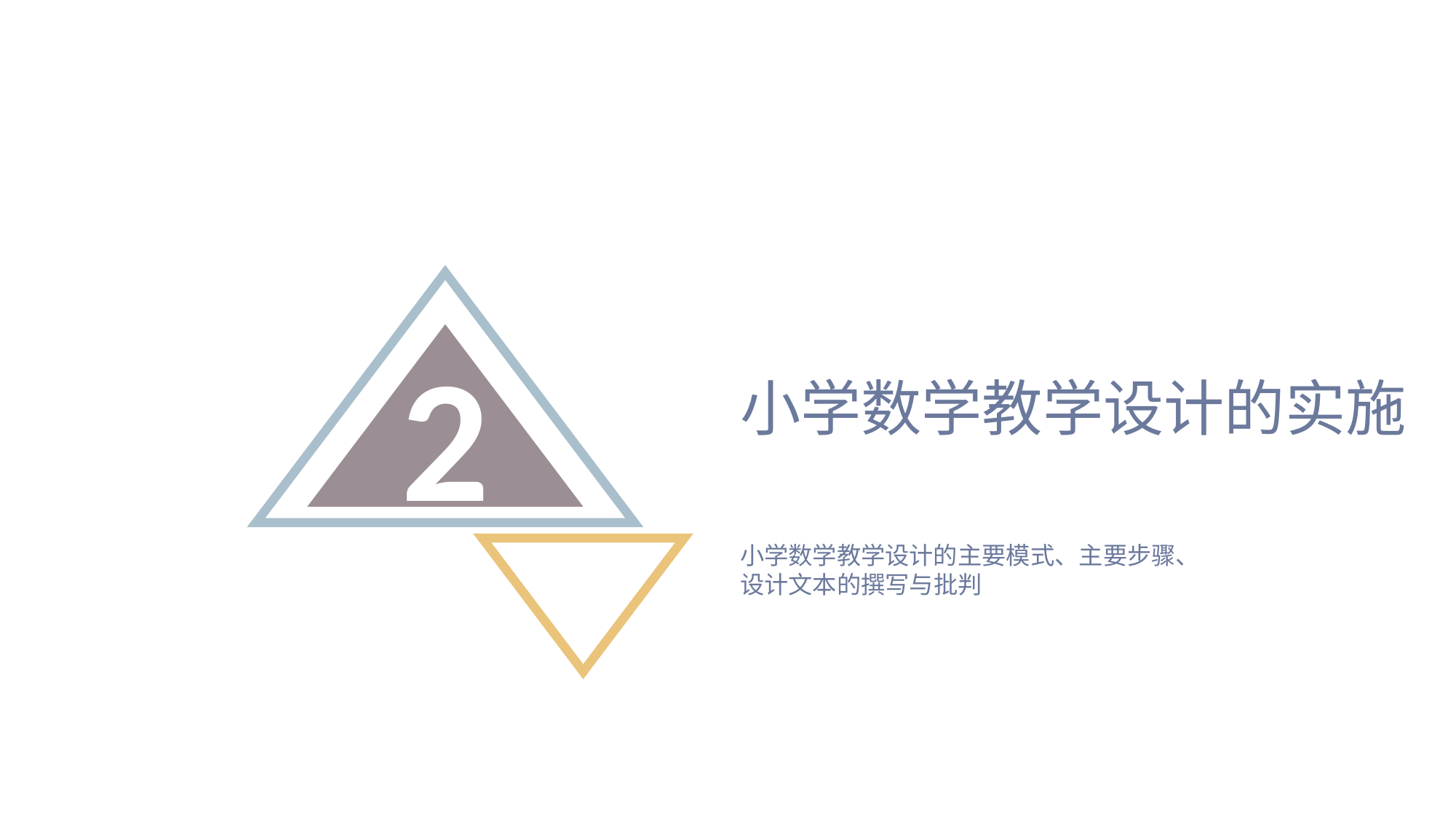

2

小学数学教学设计的实施
小学数学教学设计的主要模式、主要步骤、设计文本的撰写与批判